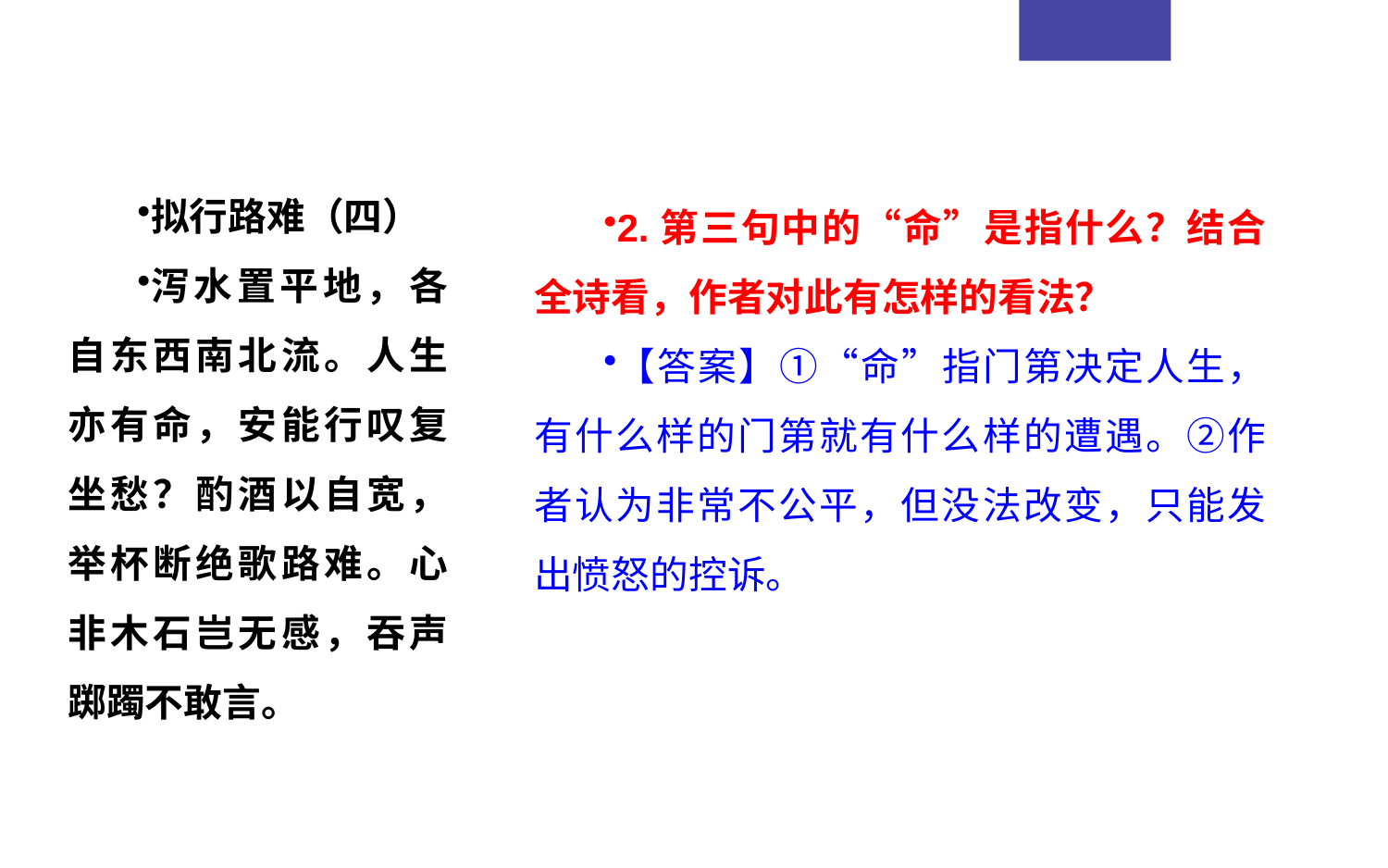

拟行路难（四）
泻水置平地，各自东西南北流。人生亦有命，安能行叹复坐愁？酌酒以自宽，举杯断绝歌路难。心非木石岂无感，吞声踯躅不敢言。

2.第三句中的“命”是指什么？结合全诗看，作者对此有怎样的看法？
【答案】①“命”指门第决定人生，有什么样的门第就有什么样的遭遇。②作者认为非常不公平，但没法改变，只能发出愤怒的控诉。